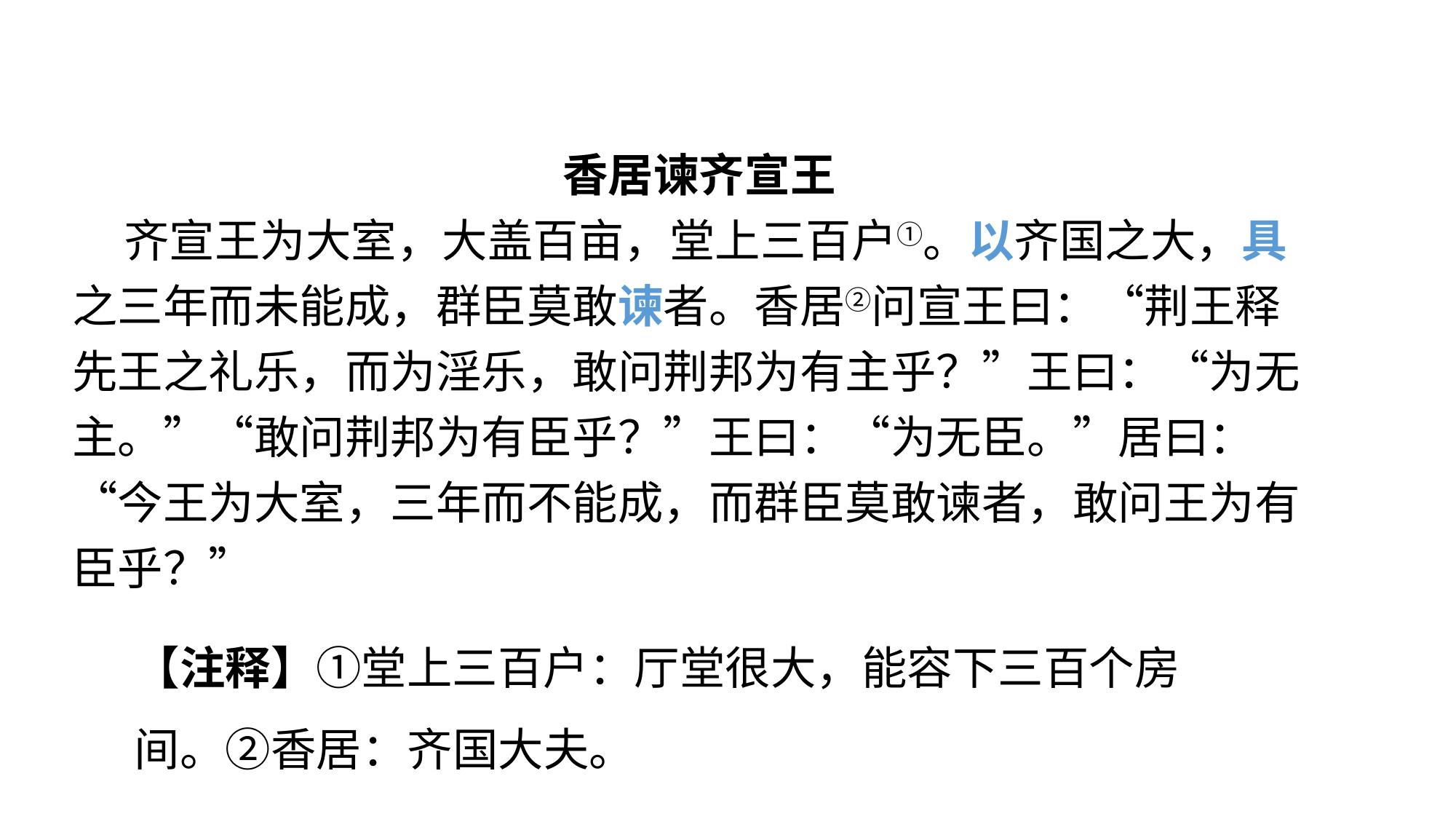

香居谏齐宣王
    齐宣王为大室，大盖百亩，堂上三百户①。以齐国之大，具之三年而未能成，群臣莫敢谏者。香居②问宣王曰：“荆王释先王之礼乐，而为淫乐，敢问荆邦为有主乎？”王曰：“为无主。”“敢问荆邦为有臣乎？”王曰：“为无臣。”居曰：“今王为大室，三年而不能成，而群臣莫敢谏者，敢问王为有臣乎？”
【注释】①堂上三百户：厅堂很大，能容下三百个房间。②香居：齐国大夫。